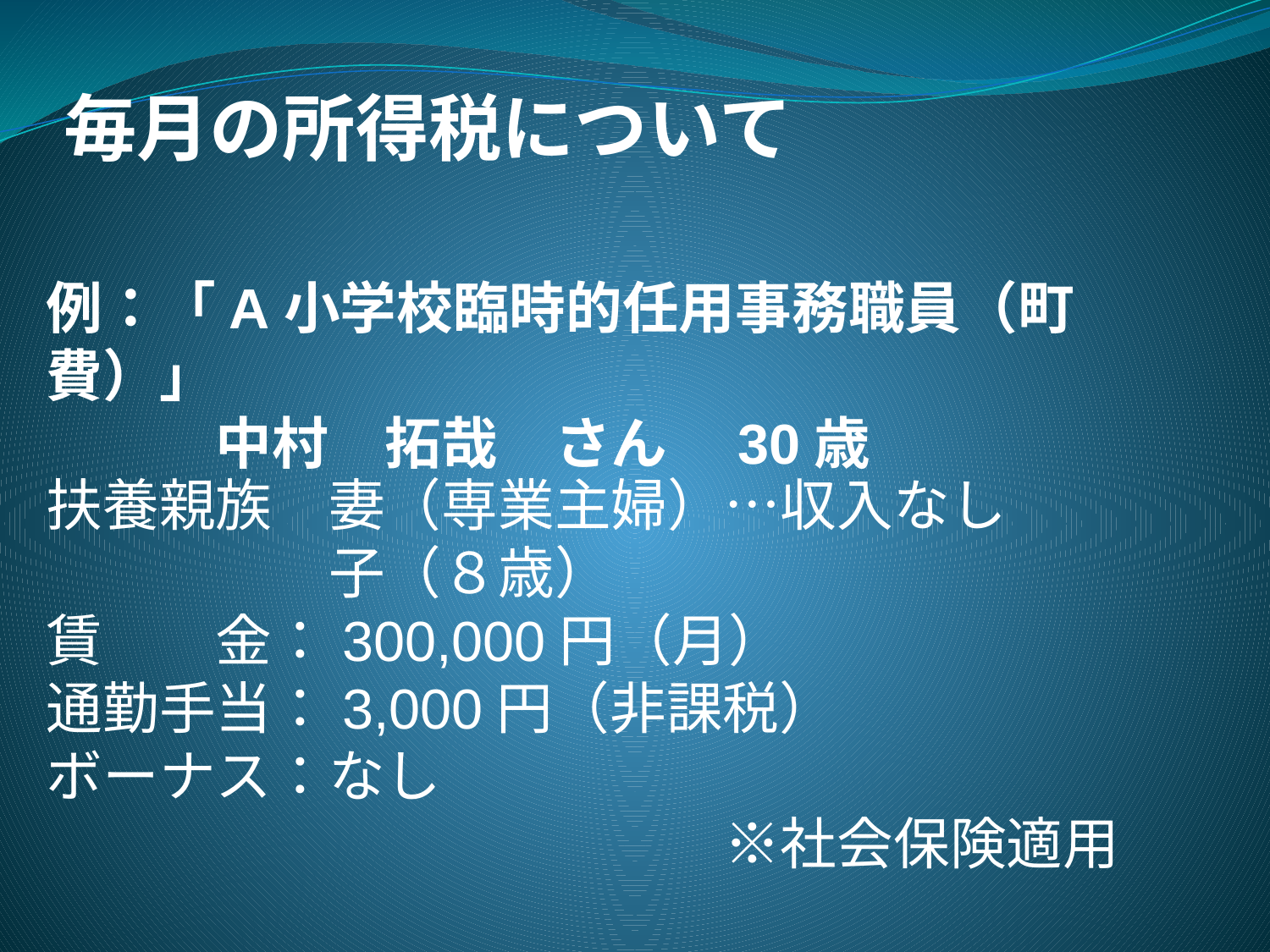

毎月の所得税について
例：「A小学校臨時的任用事務職員（町費）」
　　　中村　拓哉　さん　30歳

扶養親族　妻（専業主婦）…収入なし
　　　　　子（８歳）
賃　　金：300,000円（月）
通勤手当：3,000円（非課税）
ボーナス：なし
　　　　　　　　　　　　※社会保険適用